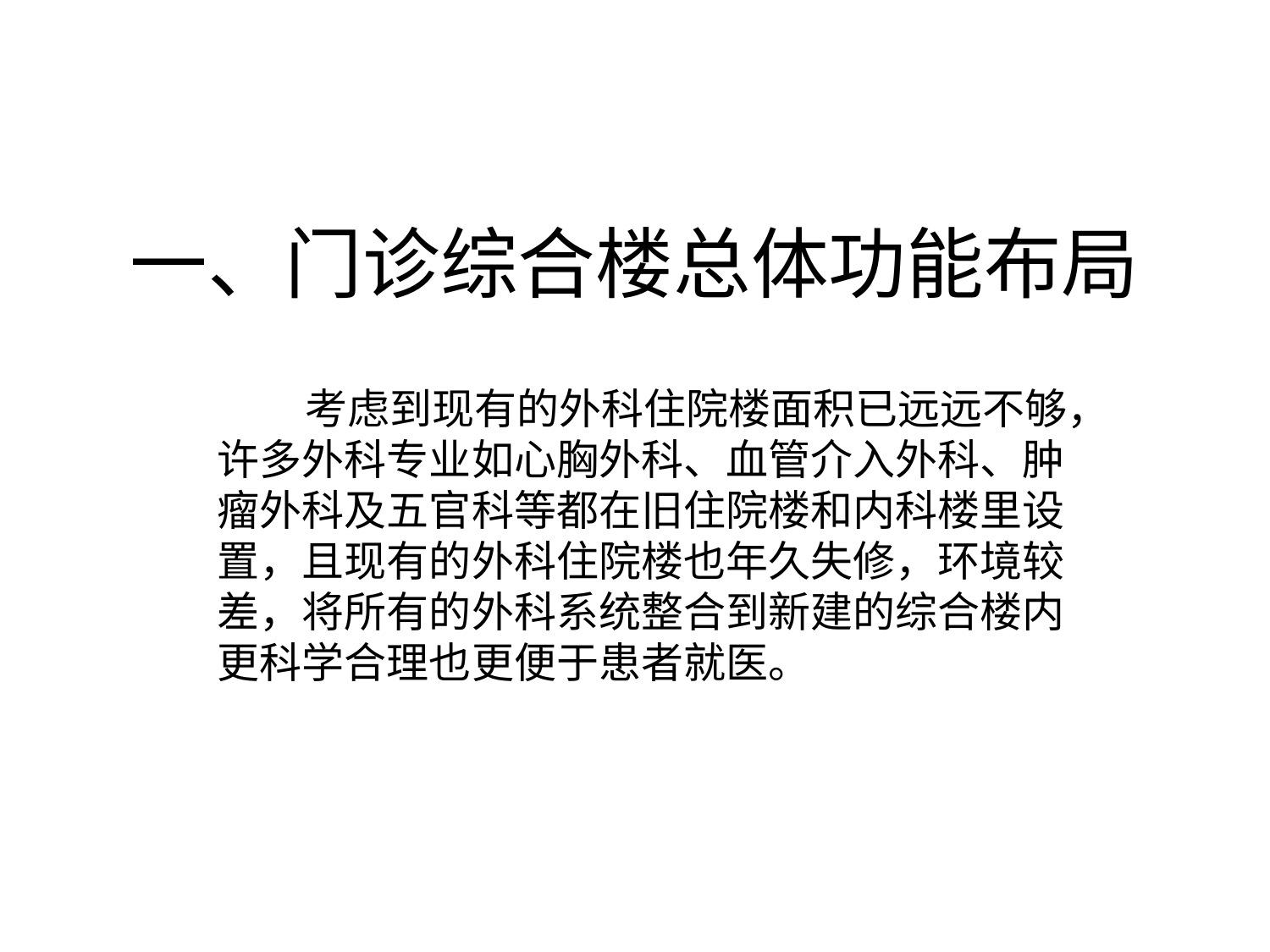

# 一、门诊综合楼总体功能布局
考虑到现有的外科住院楼面积已远远不够，许多外科专业如心胸外科、血管介入外科、肿瘤外科及五官科等都在旧住院楼和内科楼里设置，且现有的外科住院楼也年久失修，环境较差，将所有的外科系统整合到新建的综合楼内更科学合理也更便于患者就医。